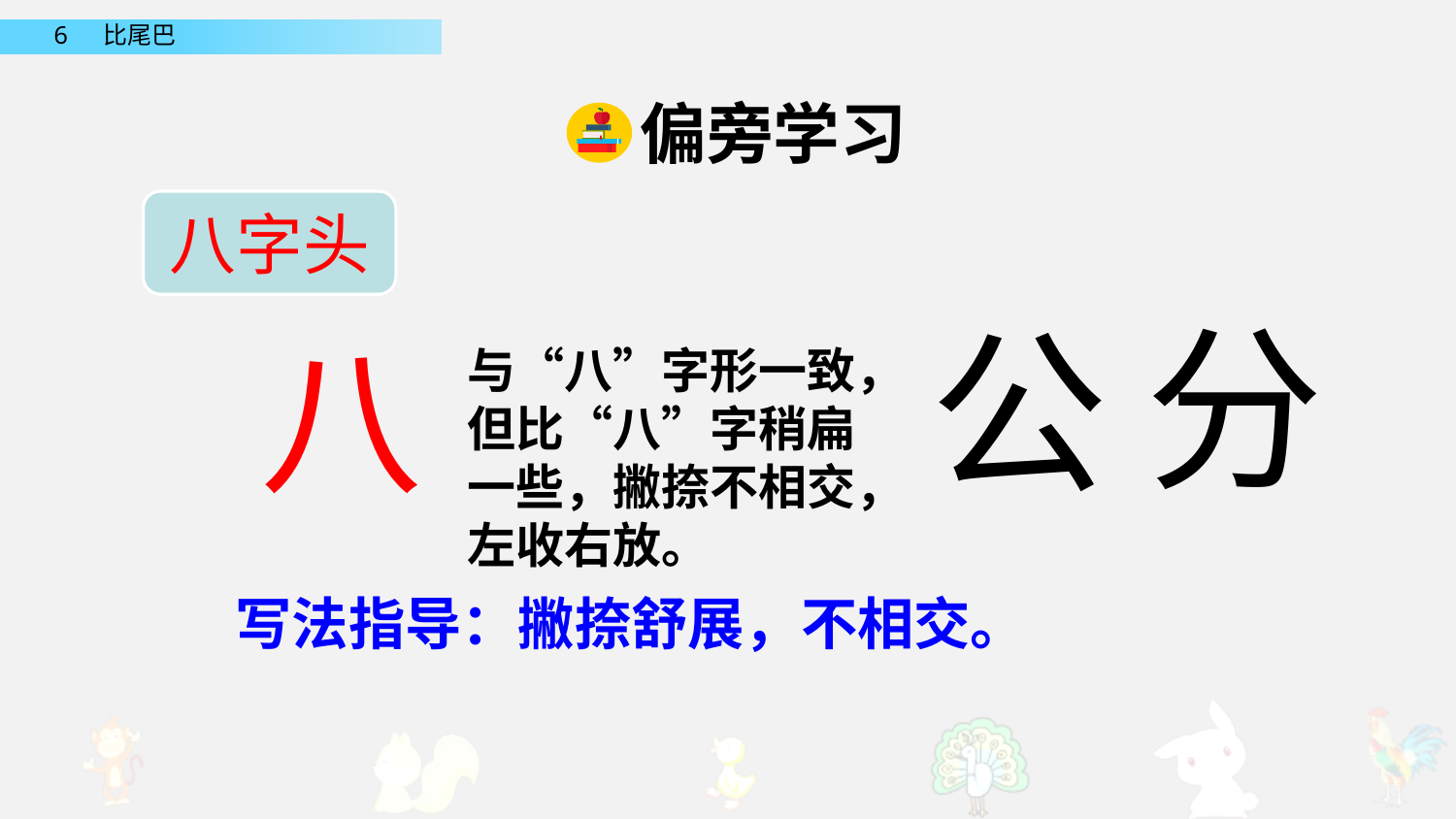

偏旁学习

八字头
分
公
八
与“八”字形一致，但比“八”字稍扁一些，撇捺不相交，左收右放。
写法指导：撇捺舒展，不相交。